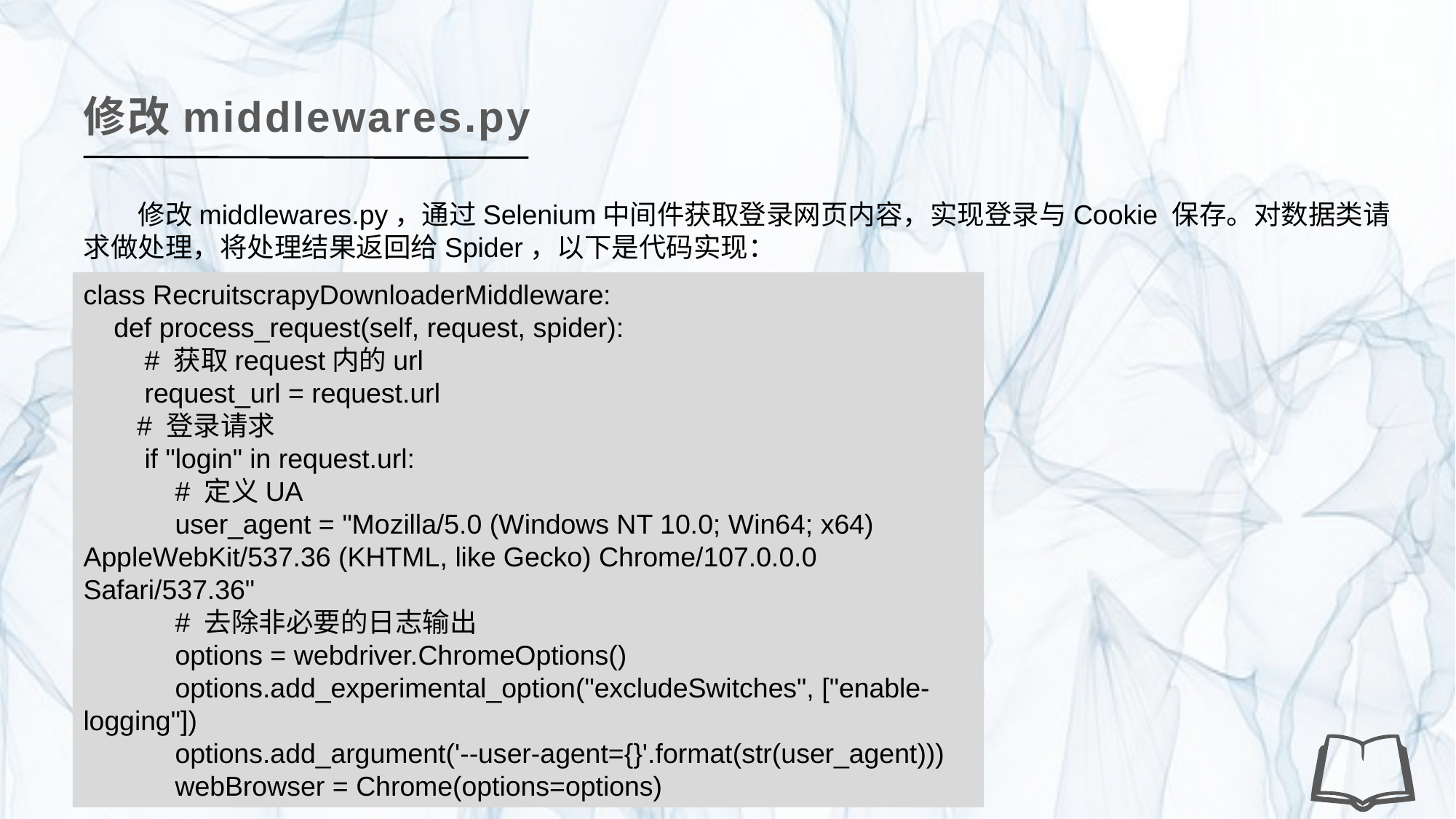

修改middlewares.py
修改middlewares.py，通过Selenium中间件获取登录网页内容，实现登录与Cookie 保存。对数据类请求做处理，将处理结果返回给Spider，以下是代码实现：
class RecruitscrapyDownloaderMiddleware:
    def process_request(self, request, spider):
        # 获取request内的url
        request_url = request.url
       # 登录请求
        if "login" in request.url:
            # 定义UA
            user_agent = "Mozilla/5.0 (Windows NT 10.0; Win64; x64) AppleWebKit/537.36 (KHTML, like Gecko) Chrome/107.0.0.0 Safari/537.36"
            # 去除非必要的日志输出
            options = webdriver.ChromeOptions()
            options.add_experimental_option("excludeSwitches", ["enable-logging"])
            options.add_argument('--user-agent={}'.format(str(user_agent)))
            webBrowser = Chrome(options=options)

14